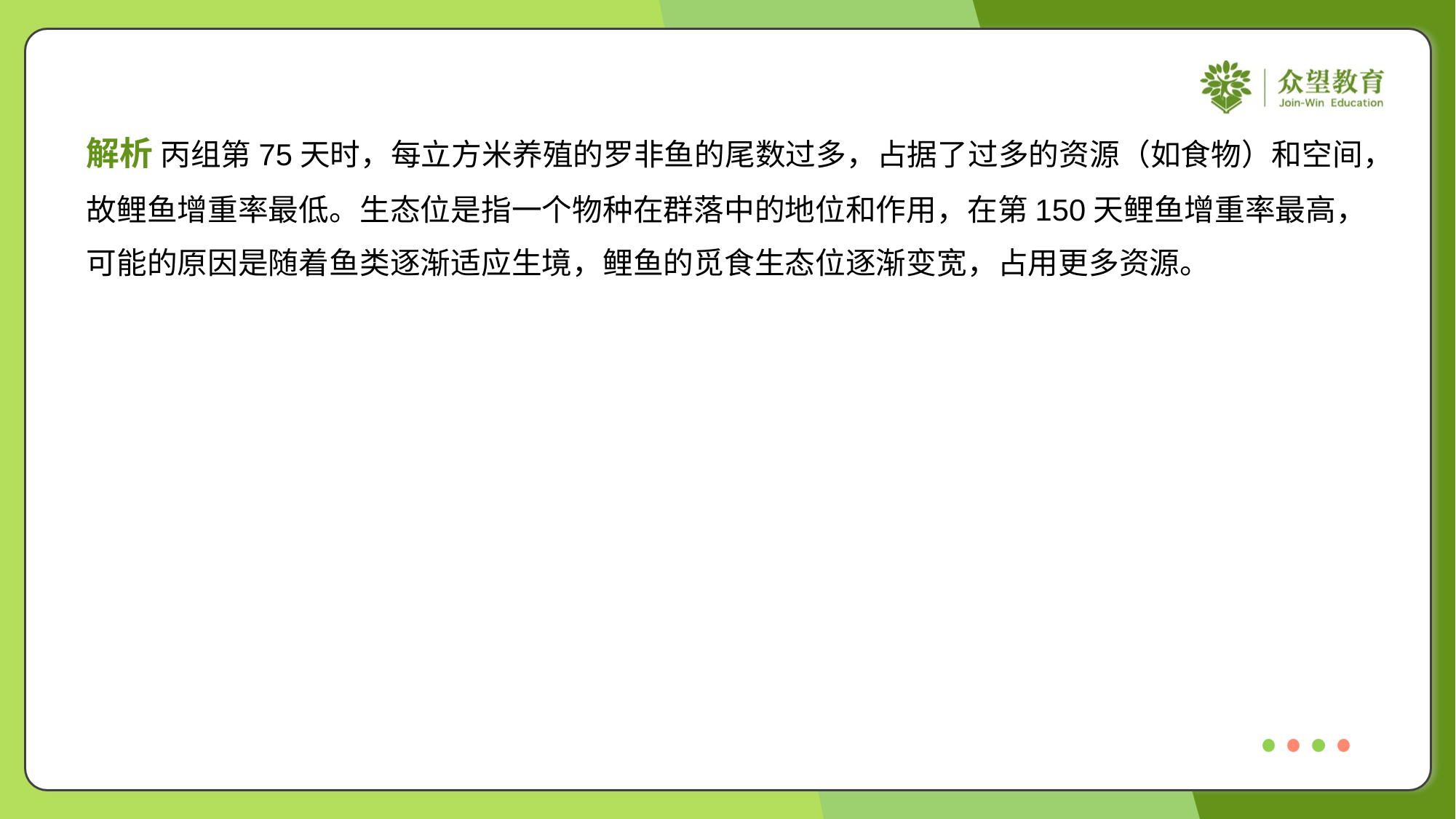

解析 丙组第75天时，每立方米养殖的罗非鱼的尾数过多，占据了过多的资源（如食物）和空间，
故鲤鱼增重率最低。生态位是指一个物种在群落中的地位和作用，在第150天鲤鱼增重率最高，
可能的原因是随着鱼类逐渐适应生境，鲤鱼的觅食生态位逐渐变宽，占用更多资源。